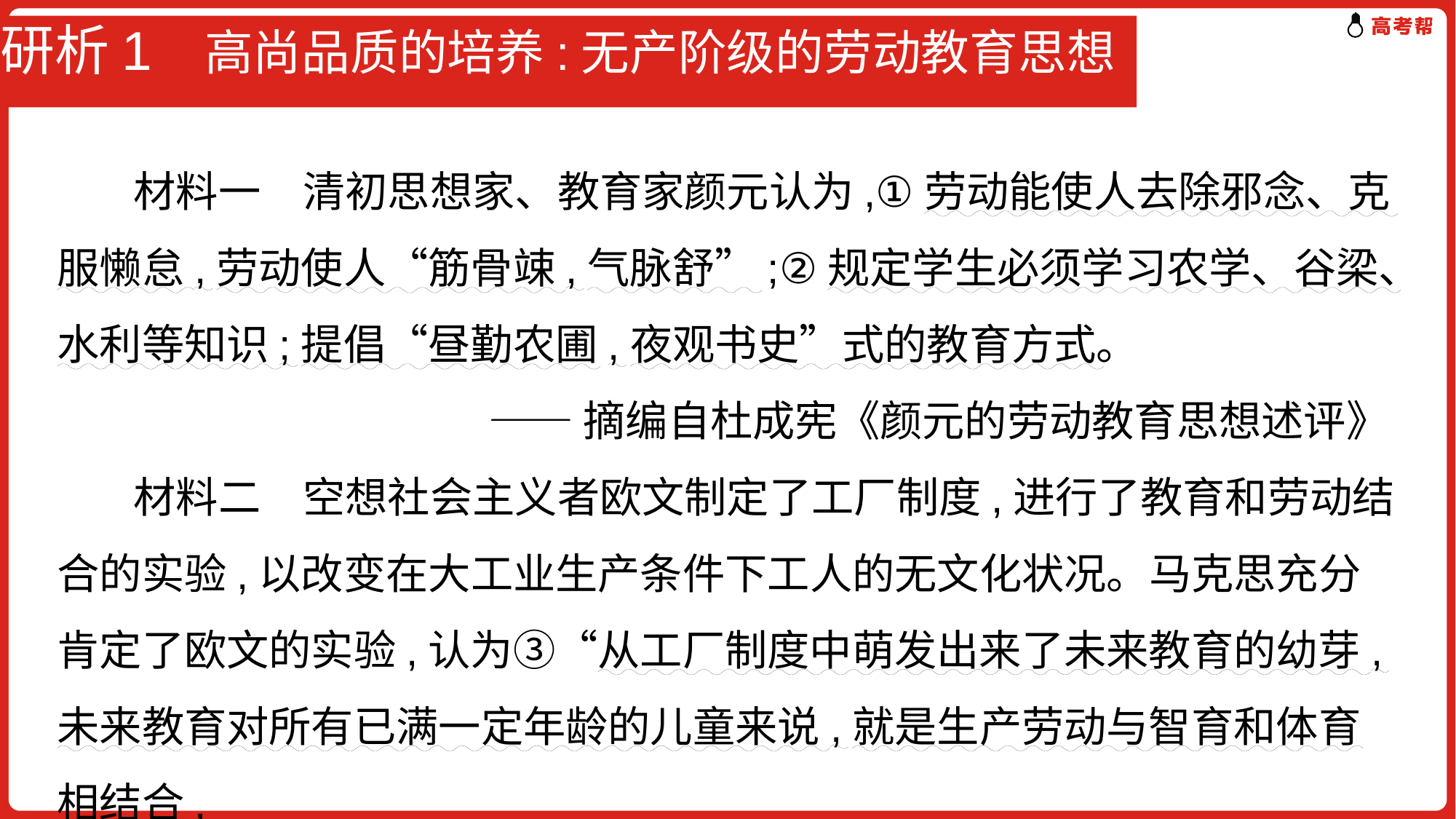

# 研析1   高尚品质的培养:无产阶级的劳动教育思想
       材料一　清初思想家、教育家颜元认为,①劳动能使人去除邪念、克服懒怠,劳动使人“筋骨竦,气脉舒”;②规定学生必须学习农学、谷梁、水利等知识;提倡“昼勤农圃,夜观书史”式的教育方式。
——摘编自杜成宪《颜元的劳动教育思想述评》
       材料二　空想社会主义者欧文制定了工厂制度,进行了教育和劳动结合的实验,以改变在大工业生产条件下工人的无文化状况。马克思充分肯定了欧文的实验,认为③“从工厂制度中萌发出来了未来教育的幼芽,未来教育对所有已满一定年龄的儿童来说,就是生产劳动与智育和体育相结合,